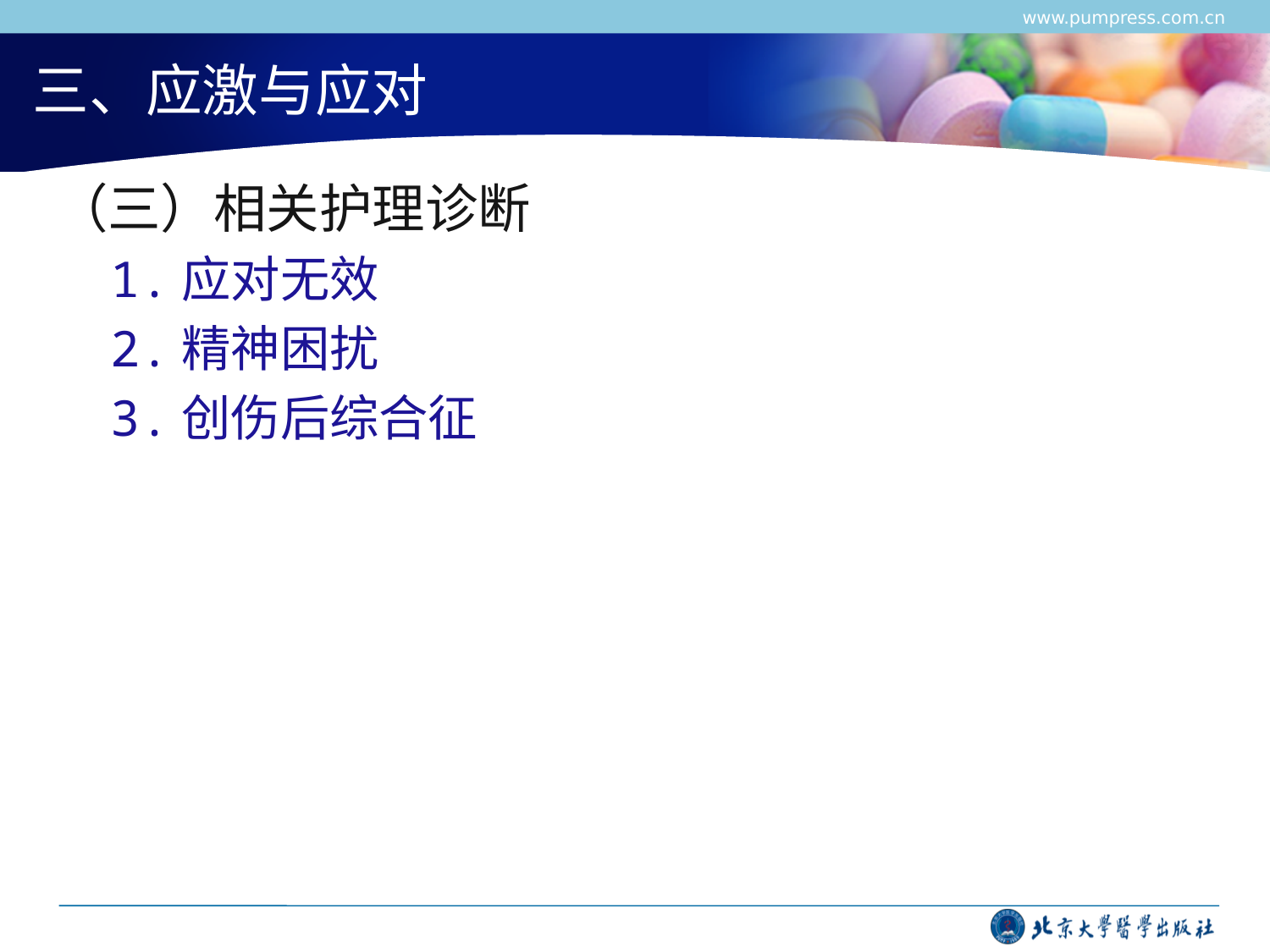

www.pumpress.com.cn
# 三、应激与应对
（三）相关护理诊断
1.应对无效
2.精神困扰
3.创伤后综合征